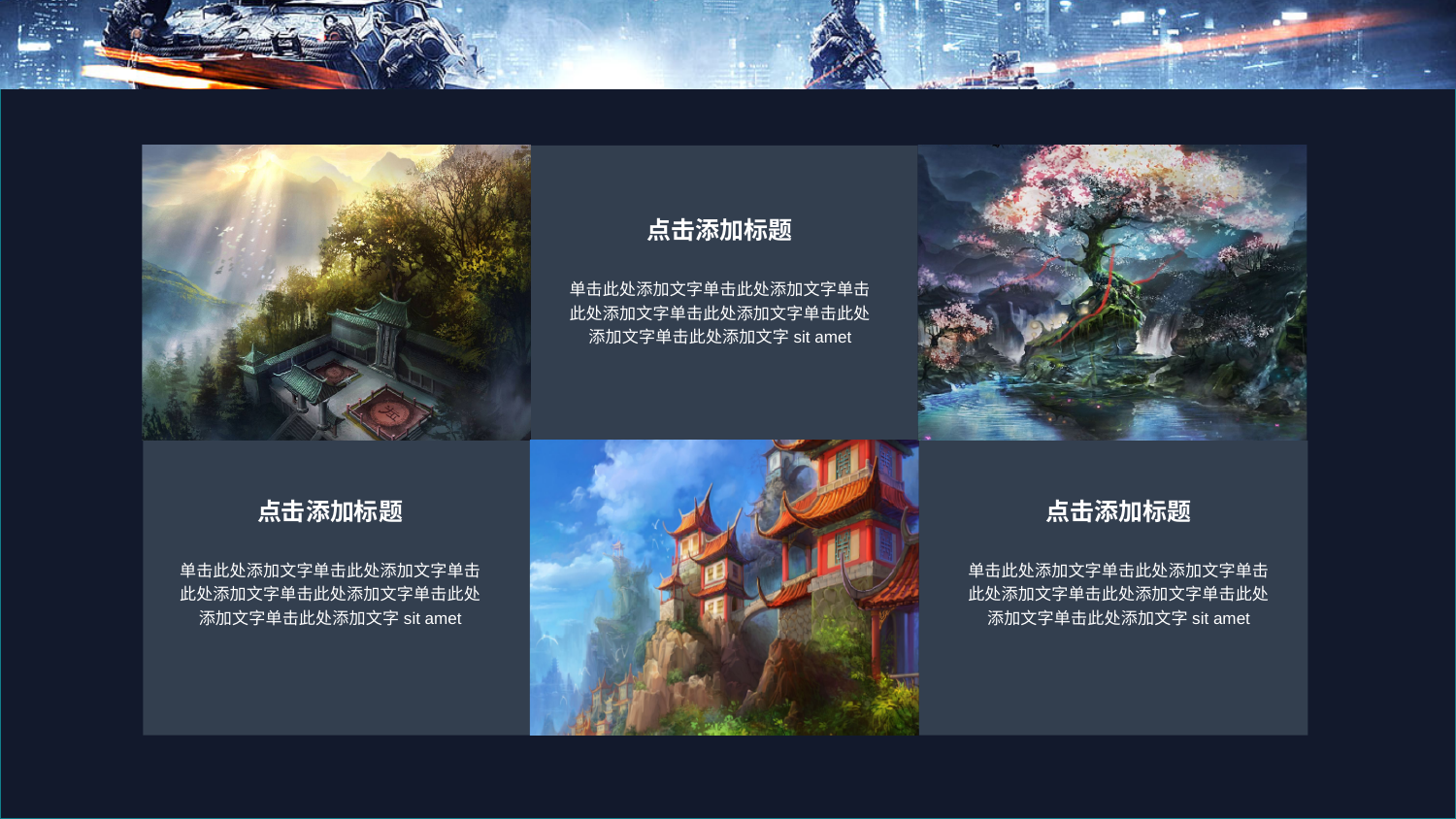

点击添加标题
单击此处添加文字单击此处添加文字单击此处添加文字单击此处添加文字单击此处添加文字单击此处添加文字sit amet
点击添加标题
点击添加标题
单击此处添加文字单击此处添加文字单击此处添加文字单击此处添加文字单击此处添加文字单击此处添加文字sit amet
单击此处添加文字单击此处添加文字单击此处添加文字单击此处添加文字单击此处添加文字单击此处添加文字sit amet